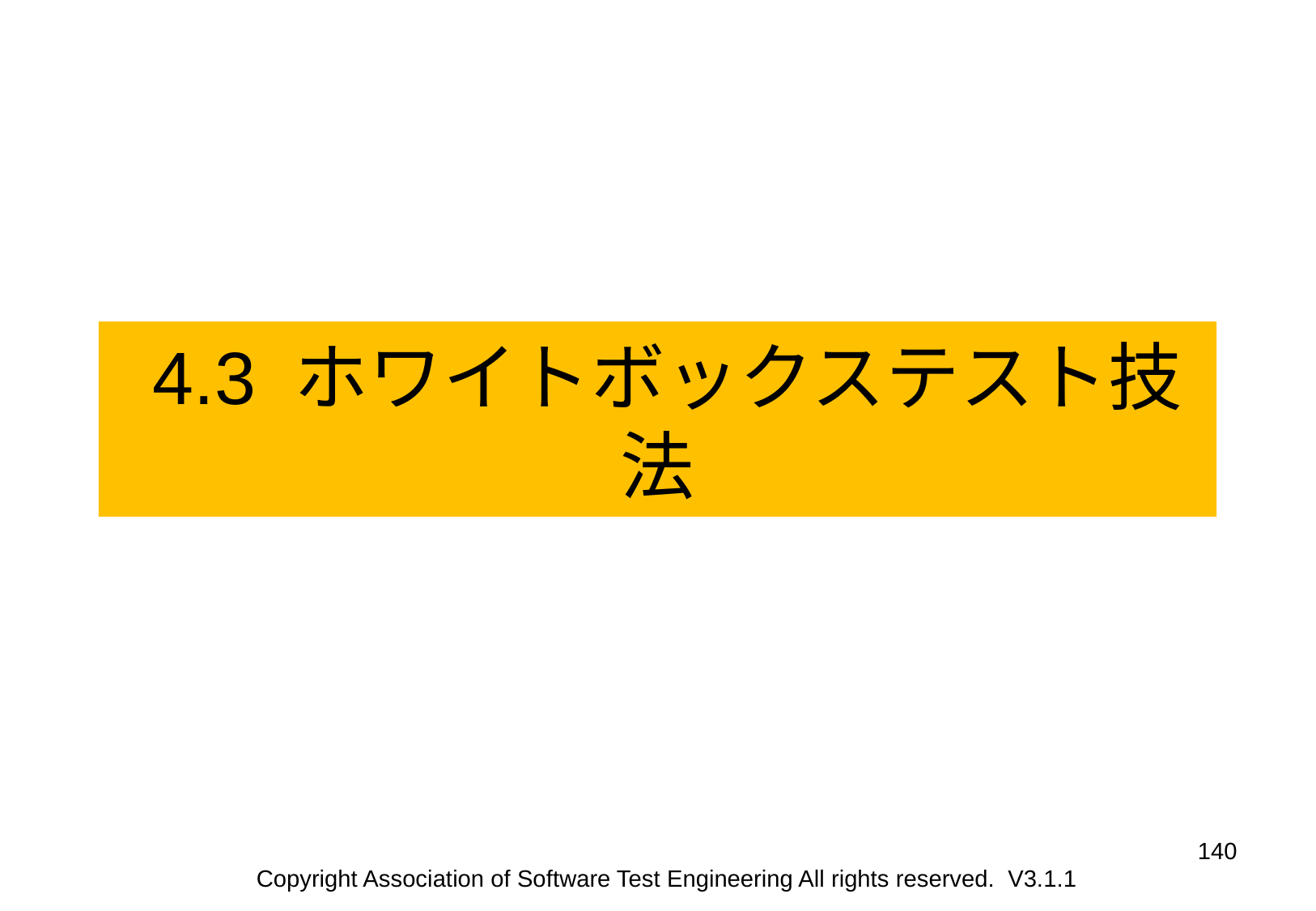

4.3 ホワイトボックステスト技法
140
Copyright Association of Software Test Engineering All rights reserved.  V3.1.1